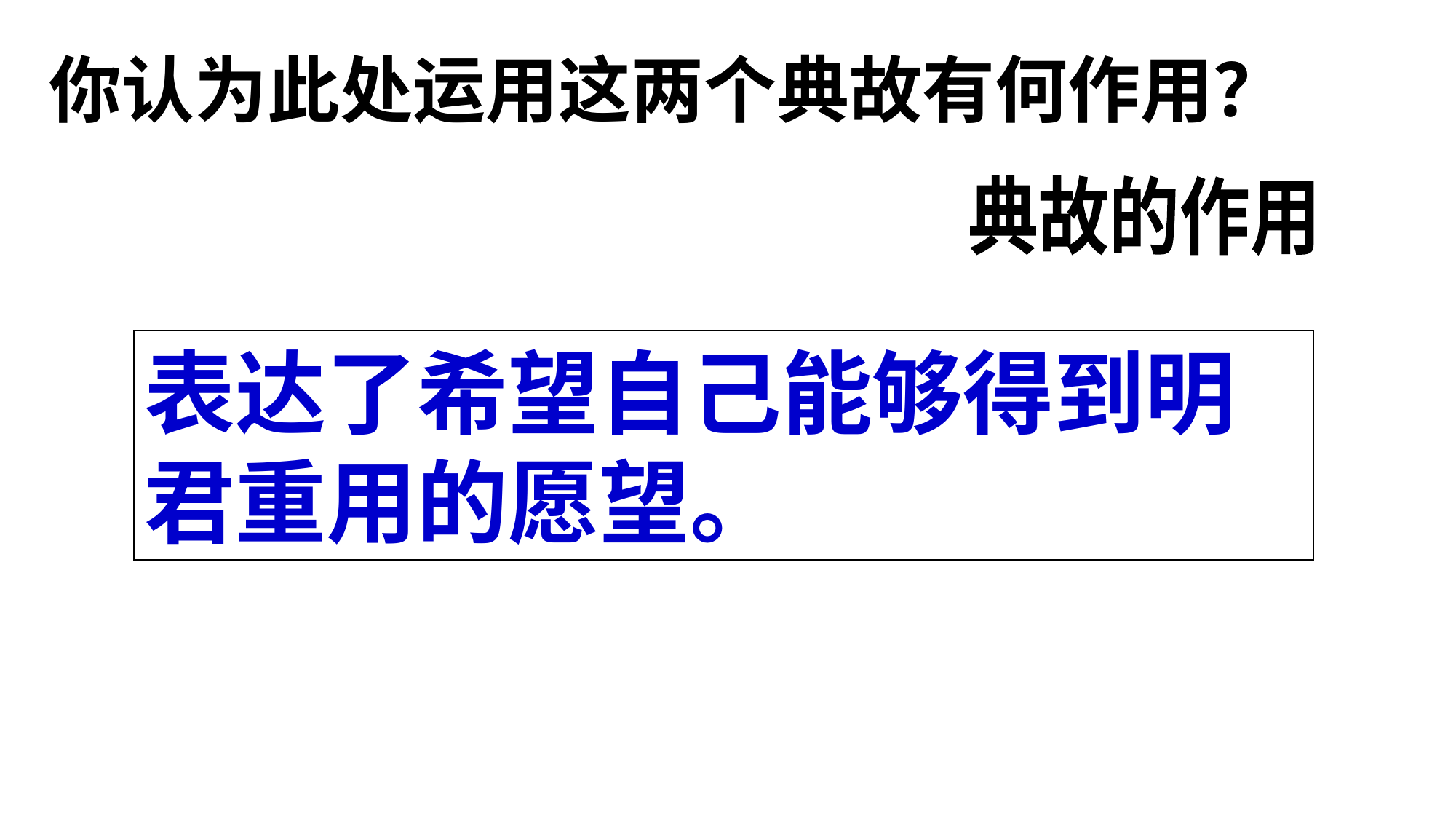

你认为此处运用这两个典故有何作用？
典故的作用
表达了希望自己能够得到明君重用的愿望。